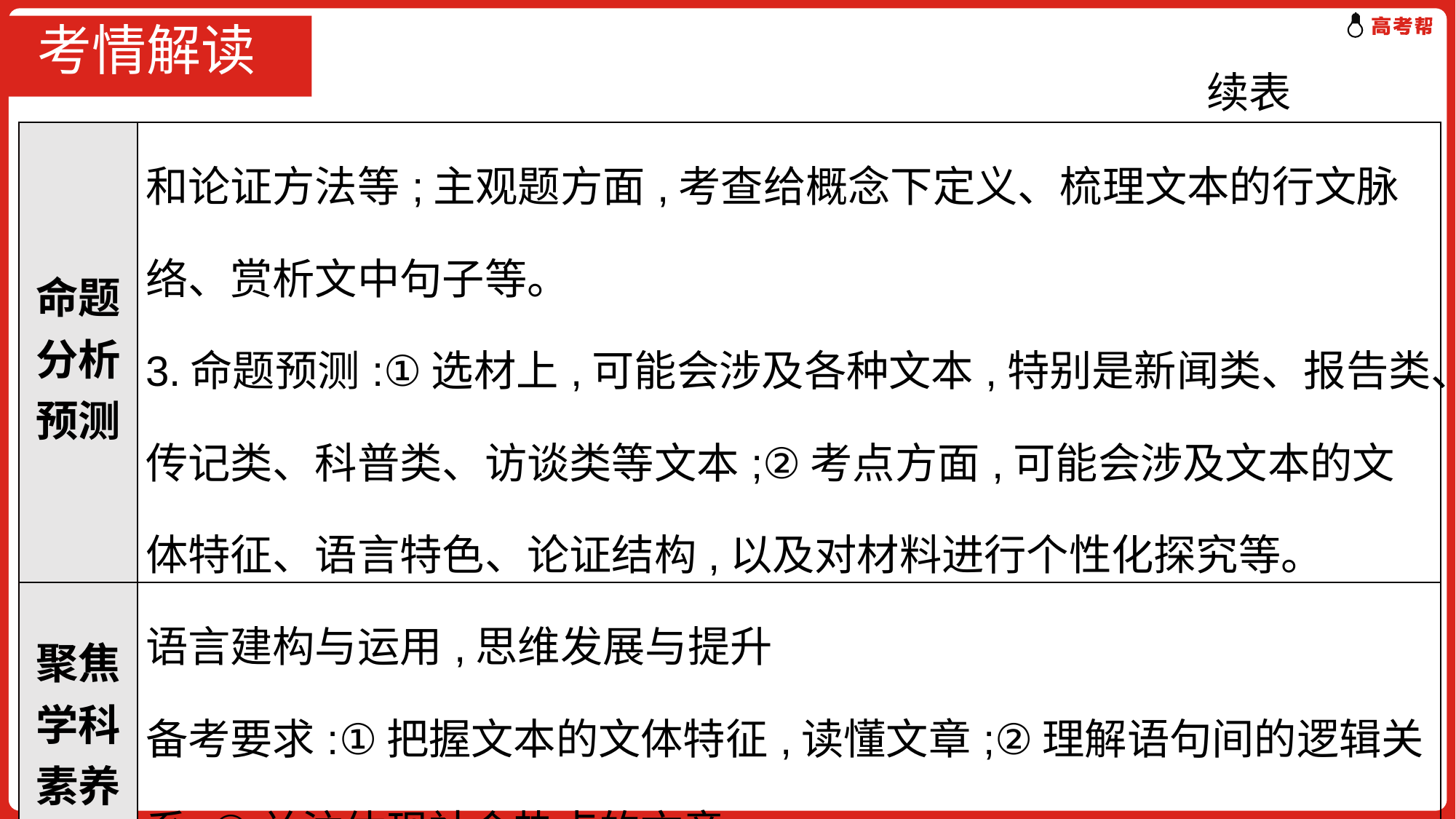

# 考情解读
续表
| 命题分析预测 | 和论证方法等;主观题方面,考查给概念下定义、梳理文本的行文脉络、赏析文中句子等。 3.命题预测:①选材上,可能会涉及各种文本,特别是新闻类、报告类、传记类、科普类、访谈类等文本;②考点方面,可能会涉及文本的文体特征、语言特色、论证结构,以及对材料进行个性化探究等。 |
| --- | --- |
| 聚焦学科素养 | 语言建构与运用,思维发展与提升 备考要求:①把握文本的文体特征,读懂文章;②理解语句间的逻辑关系;③关注体现社会热点的文章。 |